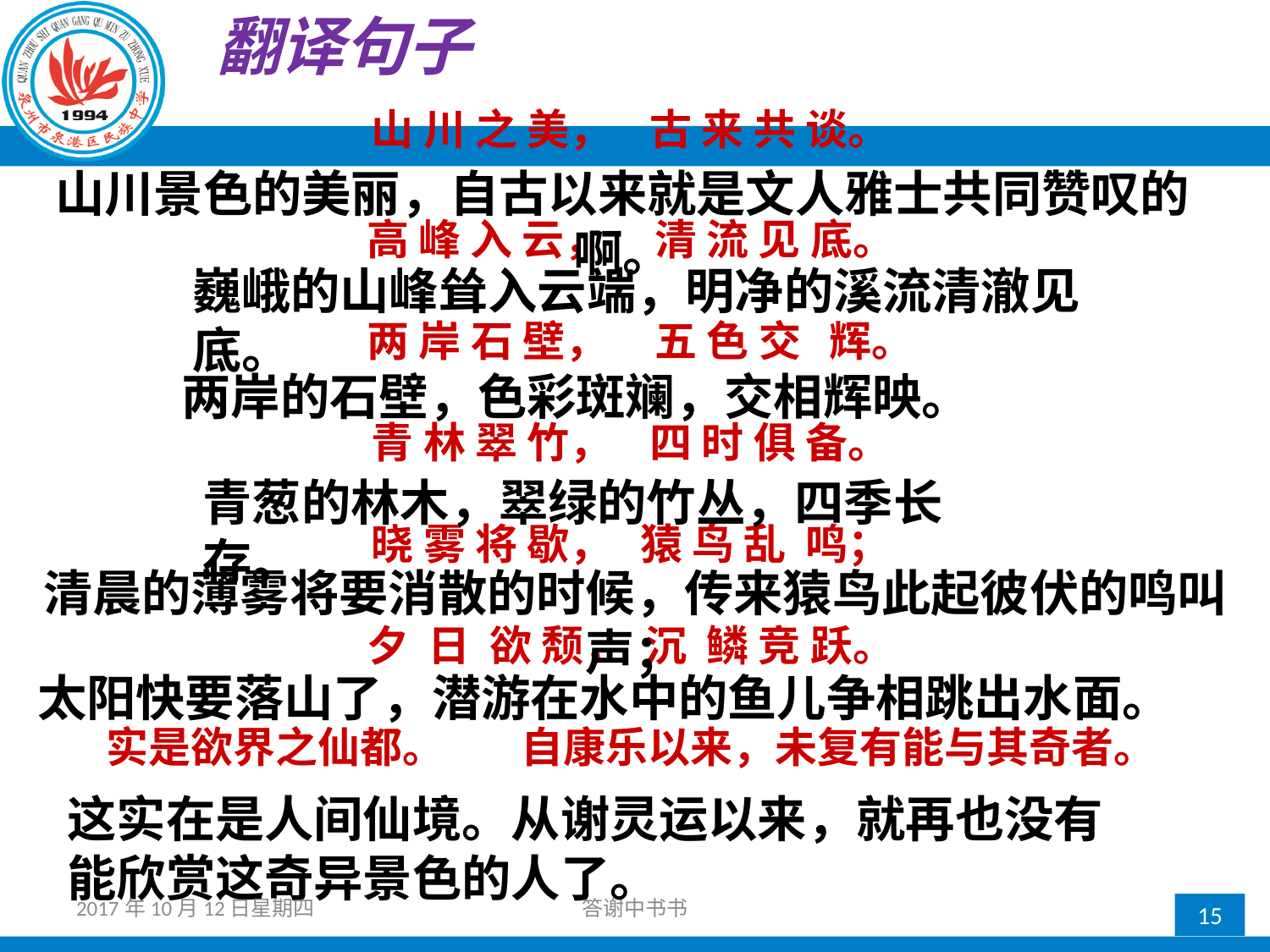

翻译句子
山 川 之 美，    古 来 共 谈。

高 峰 入 云，     清 流 见 底。

 两 岸 石 壁，     五 色 交   辉。

青 林 翠 竹，    四 时 俱 备。

晓 雾 将 歇，   猿 鸟 乱  鸣；

夕  日  欲 颓，  沉  鳞 竞 跃。

实是欲界之仙都。        自康乐以来，未复有能与其奇者。

山川景色的美丽，自古以来就是文人雅士共同赞叹的啊。
巍峨的山峰耸入云端，明净的溪流清澈见底。
两岸的石壁，色彩斑斓，交相辉映。
青葱的林木，翠绿的竹丛，四季长存。
清晨的薄雾将要消散的时候，传来猿鸟此起彼伏的鸣叫声；
太阳快要落山了，潜游在水中的鱼儿争相跳出水面。
这实在是人间仙境。从谢灵运以来，就再也没有能欣赏这奇异景色的人了。
2017年10月12日星期四
答谢中书书